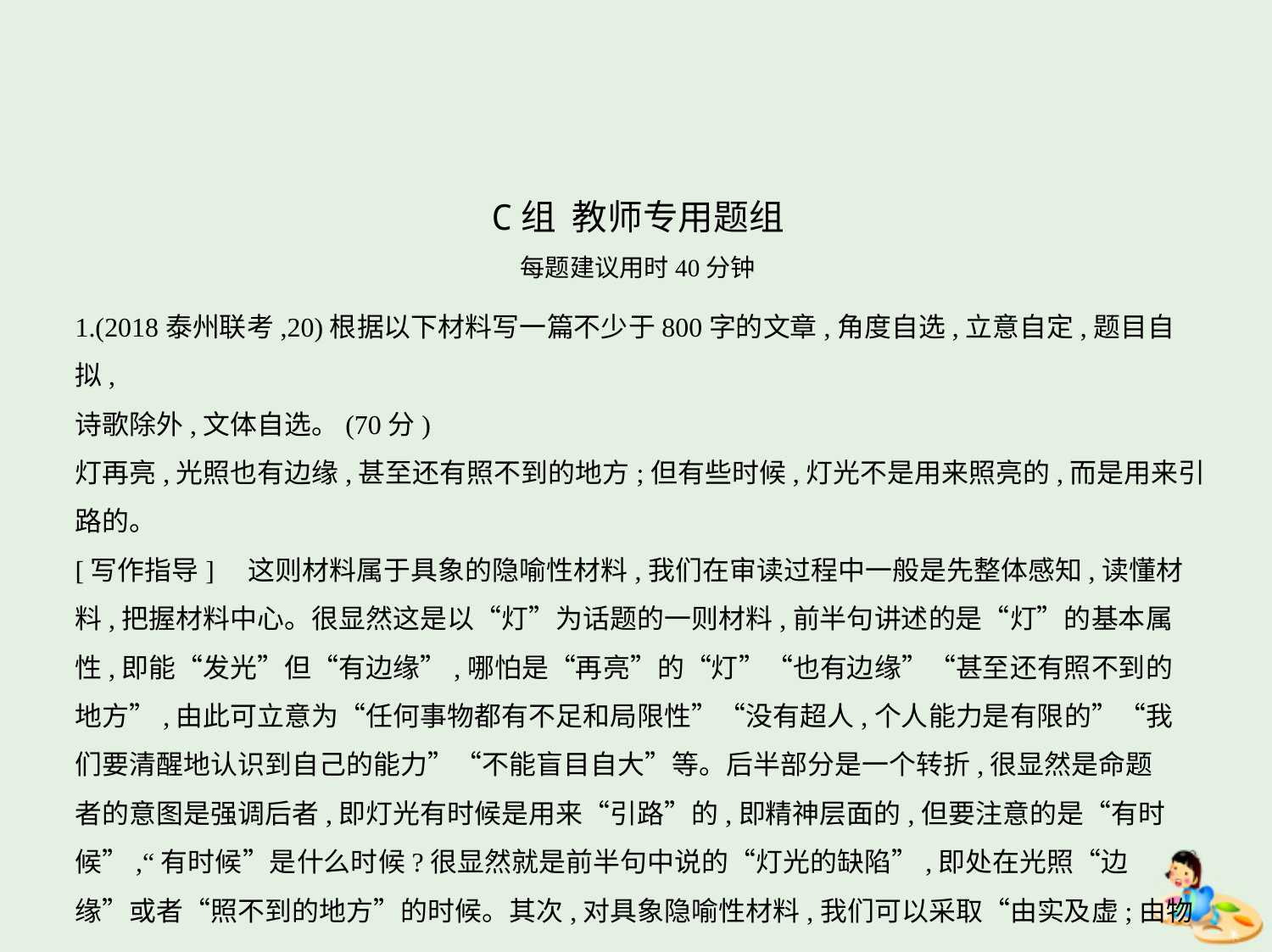

C组  教师专用题组
每题建议用时40分钟
1.(2018泰州联考,20)根据以下材料写一篇不少于800字的文章,角度自选,立意自定,题目自拟,
诗歌除外,文体自选。(70分)
灯再亮,光照也有边缘,甚至还有照不到的地方;但有些时候,灯光不是用来照亮的,而是用来引
路的。
[写作指导]　这则材料属于具象的隐喻性材料,我们在审读过程中一般是先整体感知,读懂材
料,把握材料中心。很显然这是以“灯”为话题的一则材料,前半句讲述的是“灯”的基本属
性,即能“发光”但“有边缘”,哪怕是“再亮”的“灯”“也有边缘”“甚至还有照不到的
地方”,由此可立意为“任何事物都有不足和局限性”“没有超人,个人能力是有限的”“我
们要清醒地认识到自己的能力”“不能盲目自大”等。后半部分是一个转折,很显然是命题
者的意图是强调后者,即灯光有时候是用来“引路”的,即精神层面的,但要注意的是“有时
候”,“有时候”是什么时候?很显然就是前半句中说的“灯光的缺陷”,即处在光照“边
缘”或者“照不到的地方”的时候。其次,对具象隐喻性材料,我们可以采取“由实及虚;由物